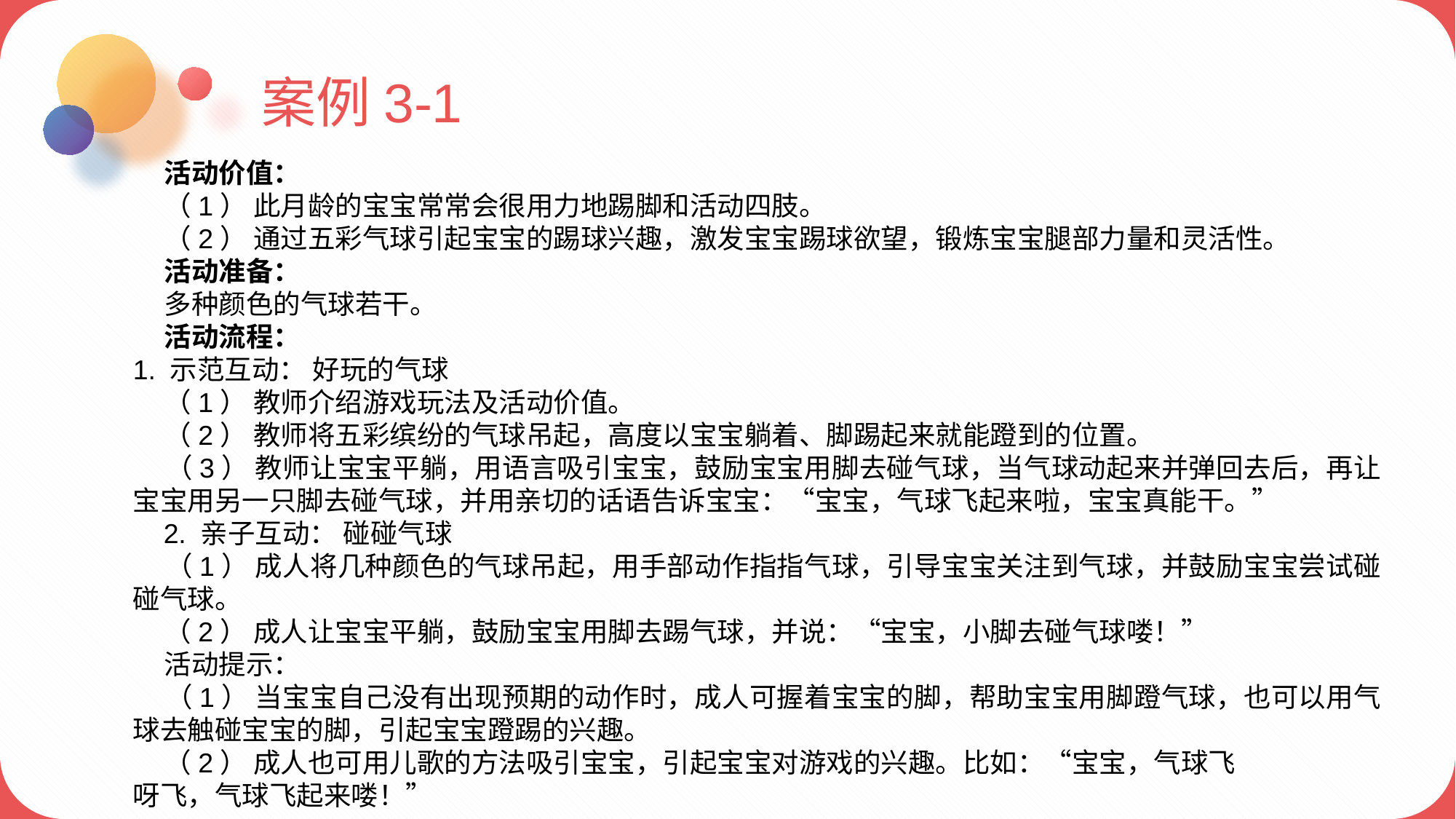

案例3-1
    活动价值：
    （1） 此月龄的宝宝常常会很用力地踢脚和活动四肢。
    （2） 通过五彩气球引起宝宝的踢球兴趣，激发宝宝踢球欲望，锻炼宝宝腿部力量和灵活性。
    活动准备：
    多种颜色的气球若干。
    活动流程：
1. 示范互动： 好玩的气球
    （1） 教师介绍游戏玩法及活动价值。
    （2） 教师将五彩缤纷的气球吊起，高度以宝宝躺着、脚踢起来就能蹬到的位置。
    （3） 教师让宝宝平躺，用语言吸引宝宝，鼓励宝宝用脚去碰气球，当气球动起来并弹回去后，再让宝宝用另一只脚去碰气球，并用亲切的话语告诉宝宝：“宝宝，气球飞起来啦，宝宝真能干。”
    2. 亲子互动： 碰碰气球
    （1） 成人将几种颜色的气球吊起，用手部动作指指气球，引导宝宝关注到气球，并鼓励宝宝尝试碰碰气球。
    （2） 成人让宝宝平躺，鼓励宝宝用脚去踢气球，并说：“宝宝，小脚去碰气球喽！”
    活动提示：
    （1） 当宝宝自己没有出现预期的动作时，成人可握着宝宝的脚，帮助宝宝用脚蹬气球，也可以用气球去触碰宝宝的脚，引起宝宝蹬踢的兴趣。
    （2） 成人也可用儿歌的方法吸引宝宝，引起宝宝对游戏的兴趣。比如：“宝宝，气球飞
呀飞，气球飞起来喽！”